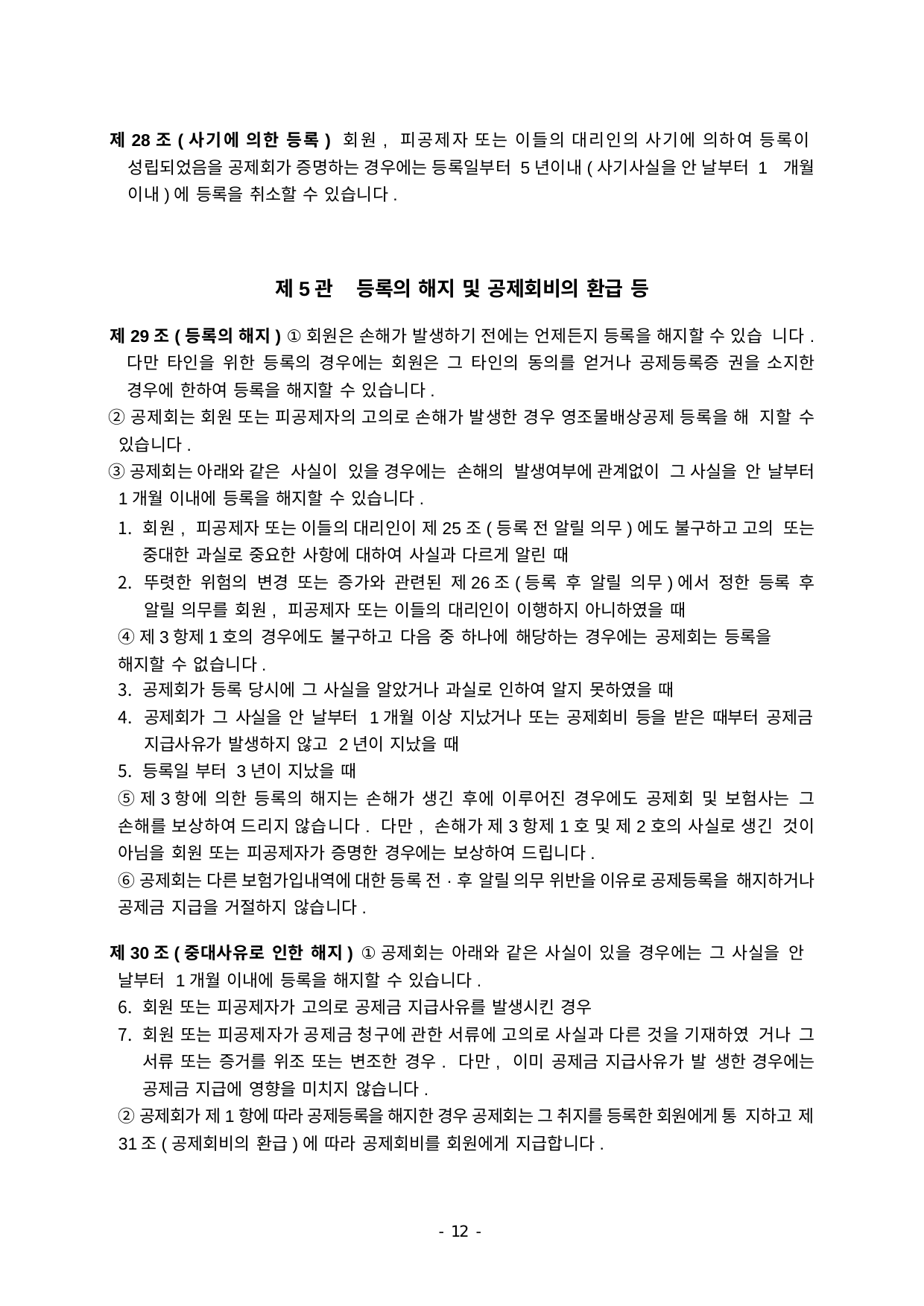

제28조(사기에 의한 등록) 회원, 피공제자 또는 이들의 대리인의 사기에 의하여 등록이  성립되었음을 공제회가 증명하는 경우에는 등록일부터 5년이내(사기사실을 안 날부터 1  개월 이내)에 등록을 취소할 수 있습니다.
제5관	등록의 해지 및 공제회비의 환급 등

제29조(등록의 해지) ①회원은 손해가 발생하기 전에는 언제든지 등록을 해지할 수 있습  니다. 다만 타인을 위한 등록의 경우에는 회원은 그 타인의 동의를 얻거나 공제등록증  권을 소지한 경우에 한하여 등록을 해지할 수 있습니다.
②공제회는 회원 또는 피공제자의 고의로 손해가 발생한 경우 영조물배상공제 등록을 해  지할 수 있습니다.
③공제회는 아래와 같은 사실이 있을 경우에는 손해의 발생여부에 관계없이 그 사실을  안 날부터 1개월 이내에 등록을 해지할 수 있습니다.
회원, 피공제자 또는 이들의 대리인이 제25조(등록 전 알릴 의무)에도 불구하고 고의  또는 중대한 과실로 중요한 사항에 대하여 사실과 다르게 알린 때
뚜렷한 위험의 변경 또는 증가와 관련된 제26조(등록 후 알릴 의무)에서 정한 등록  후 알릴 의무를 회원, 피공제자 또는 이들의 대리인이 이행하지 아니하였을 때
④제3항제1호의 경우에도 불구하고 다음 중 하나에 해당하는 경우에는 공제회는 등록을  해지할 수 없습니다.
공제회가 등록 당시에 그 사실을 알았거나 과실로 인하여 알지 못하였을 때
공제회가 그 사실을 안 날부터 1개월 이상 지났거나 또는 공제회비 등을 받은 때부터  공제금 지급사유가 발생하지 않고 2년이 지났을 때
등록일 부터 3년이 지났을 때
⑤제3항에 의한 등록의 해지는 손해가 생긴 후에 이루어진 경우에도 공제회 및 보험사는  그 손해를 보상하여 드리지 않습니다. 다만, 손해가 제3항제1호 및 제2호의 사실로 생긴  것이 아님을 회원 또는 피공제자가 증명한 경우에는 보상하여 드립니다.
⑥공제회는 다른 보험가입내역에 대한 등록 전·후 알릴 의무 위반을 이유로 공제등록을  해지하거나 공제금 지급을 거절하지 않습니다.

제30조(중대사유로 인한 해지) ①공제회는 아래와 같은 사실이 있을 경우에는 그 사실을  안 날부터 1개월 이내에 등록을 해지할 수 있습니다.
회원 또는 피공제자가 고의로 공제금 지급사유를 발생시킨 경우
회원 또는 피공제자가 공제금 청구에 관한 서류에 고의로 사실과 다른 것을 기재하였  거나 그 서류 또는 증거를 위조 또는 변조한 경우. 다만, 이미 공제금 지급사유가 발  생한 경우에는 공제금 지급에 영향을 미치지 않습니다.
②공제회가 제1항에 따라 공제등록을 해지한 경우 공제회는 그 취지를 등록한 회원에게 통  지하고 제31조(공제회비의 환급)에 따라 공제회비를 회원에게 지급합니다.
- 12 -